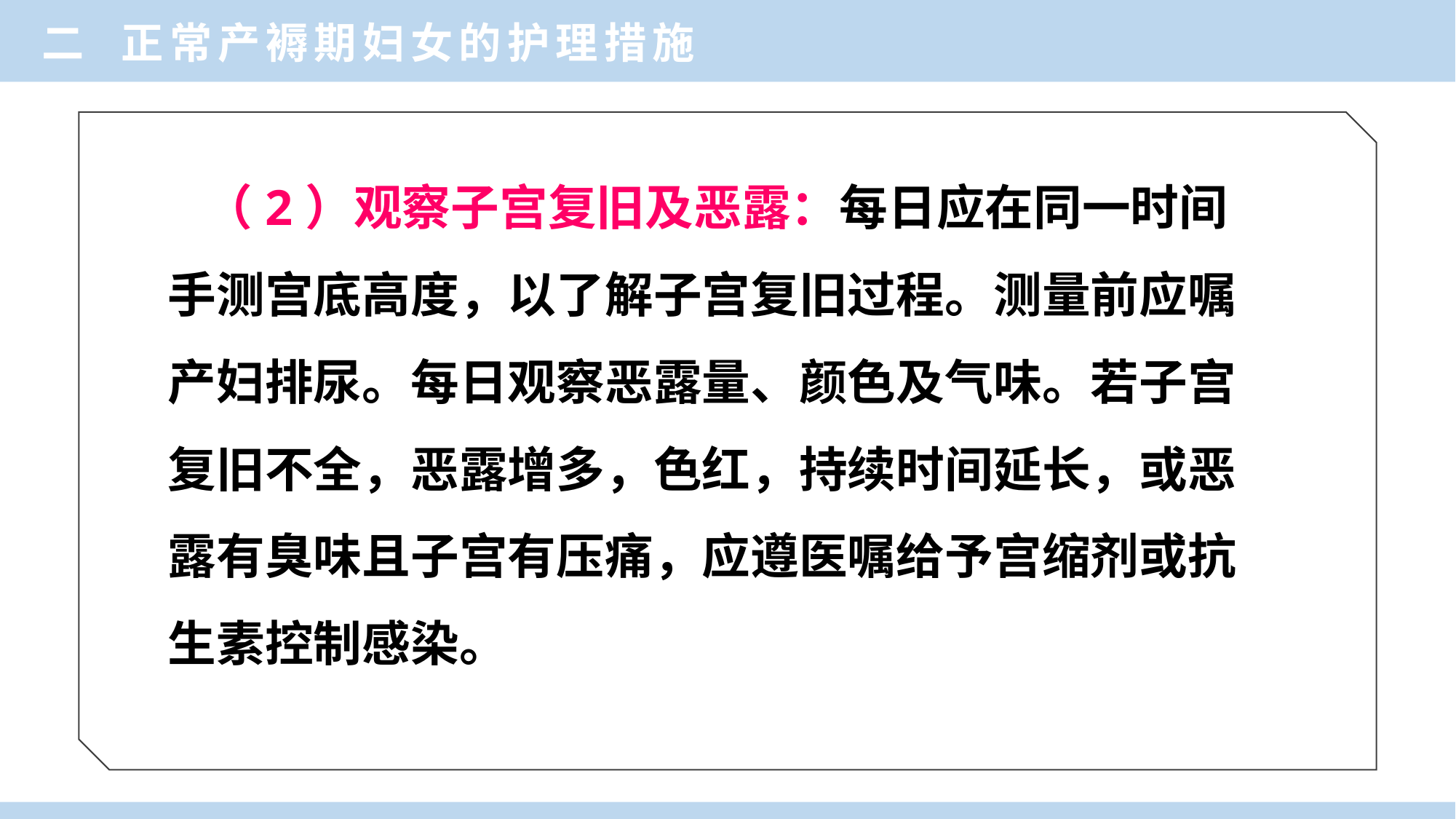

二  正常产褥期妇女的护理措施

（2）观察子宫复旧及恶露：每日应在同一时间手测宫底高度，以了解子宫复旧过程。测量前应嘱产妇排尿。每日观察恶露量、颜色及气味。若子宫复旧不全，恶露增多，色红，持续时间延长，或恶露有臭味且子宫有压痛，应遵医嘱给予宫缩剂或抗生素控制感染。